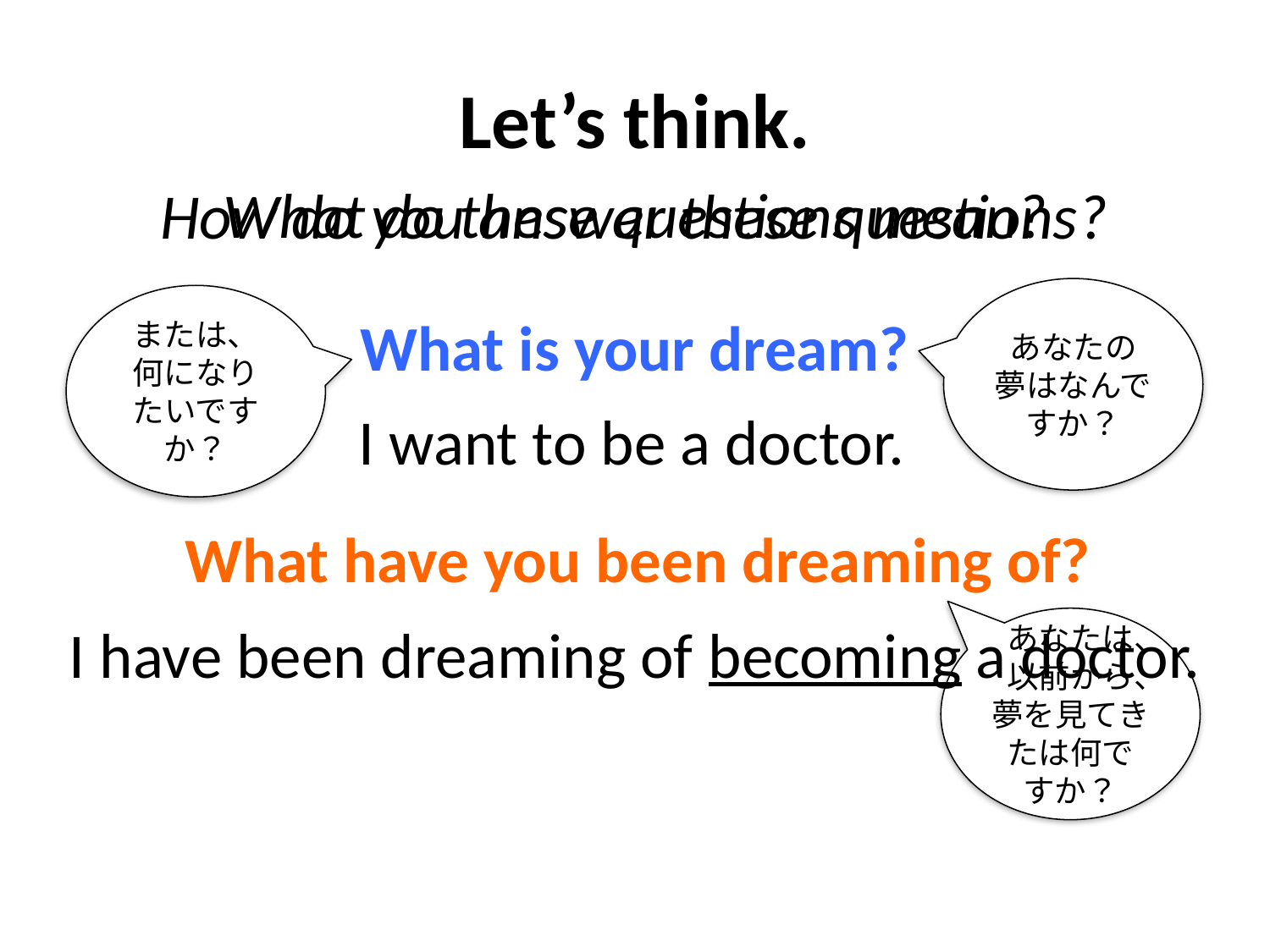

# Let’s think.
What do these questions mean?
How do you answer these questions?

あなたの夢はなんですか？
または、何になりたいですか？
What is your dream?

I want to be a doctor.
What have you been dreaming of?
I have been dreaming of becoming a doctor.
あなたは、以前から、夢を見てきたは何ですか？